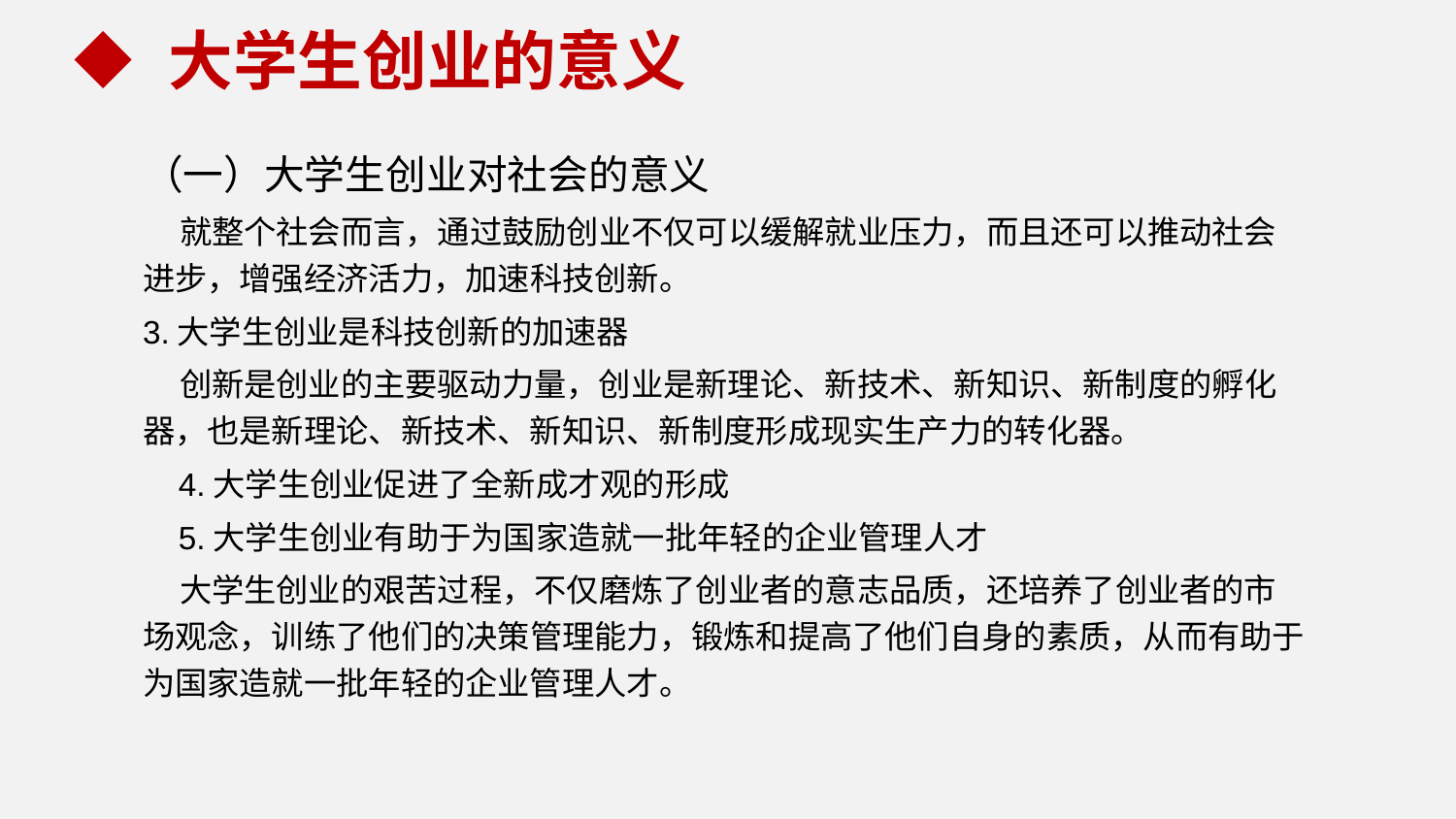

大学生创业的意义
（一）大学生创业对社会的意义
    就整个社会而言，通过鼓励创业不仅可以缓解就业压力，而且还可以推动社会进步，增强经济活力，加速科技创新。
3.大学生创业是科技创新的加速器
    创新是创业的主要驱动力量，创业是新理论、新技术、新知识、新制度的孵化器，也是新理论、新技术、新知识、新制度形成现实生产力的转化器。
    4.大学生创业促进了全新成才观的形成
    5.大学生创业有助于为国家造就一批年轻的企业管理人才
    大学生创业的艰苦过程，不仅磨炼了创业者的意志品质，还培养了创业者的市场观念，训练了他们的决策管理能力，锻炼和提高了他们自身的素质，从而有助于为国家造就一批年轻的企业管理人才。